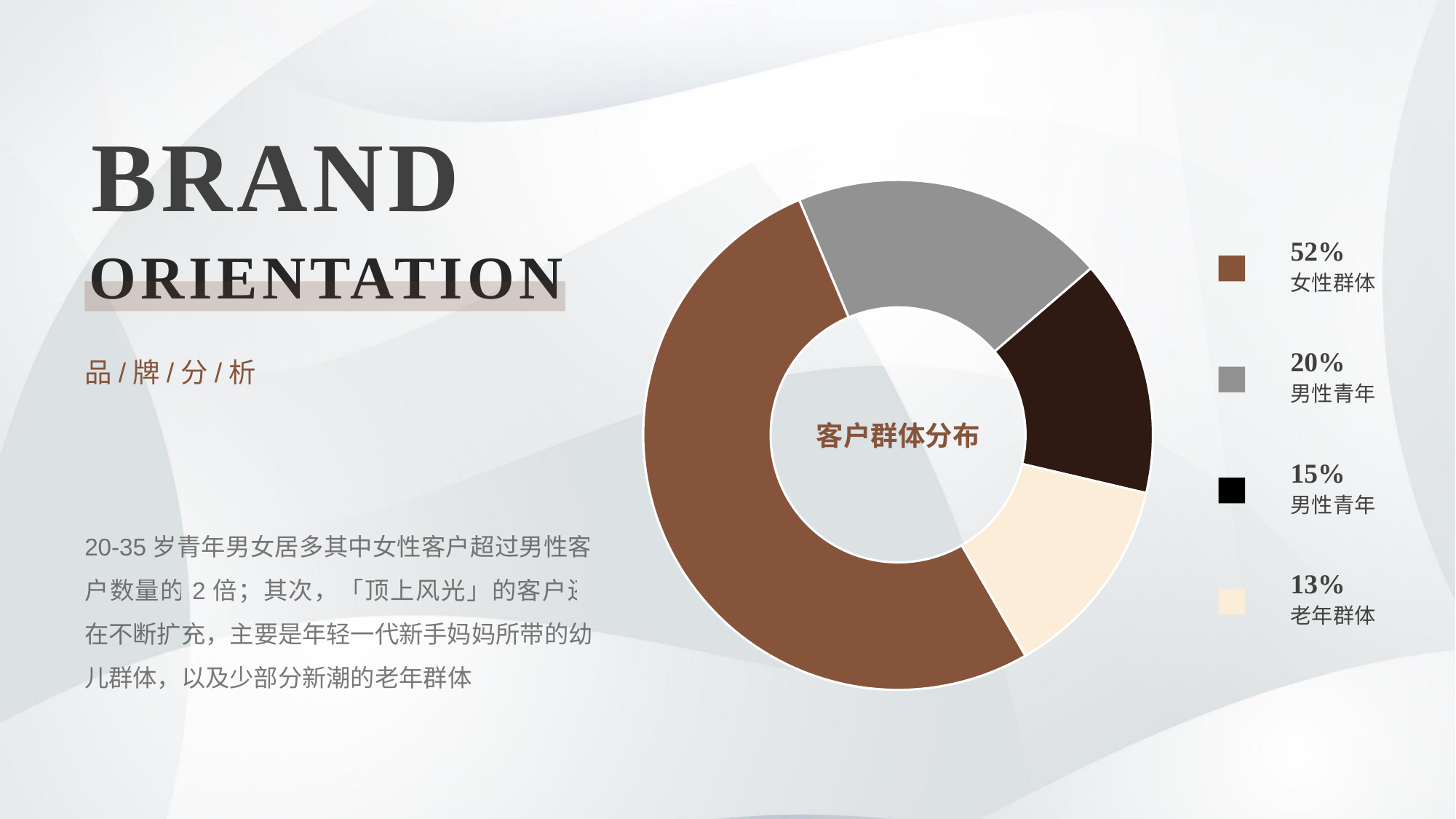

BRAND

### Chart

| Category | 销售额 |
|---|---|
| 女性 | 0.52 |
| 男性 | 0.2 |
| 幼儿 | 0.15 |
| 老年 | 0.13 |
客户群体分布
52%

女性群体
20%

男性青年
15%

男性青年
13%

老年群体
ORIENTATION

品/牌/分/析
20-35岁青年男女居多其中女性客户超过男性客户数量的2倍；其次，「顶上风光」的客户还在不断扩充，主要是年轻一代新手妈妈所带的幼儿群体，以及少部分新潮的老年群体